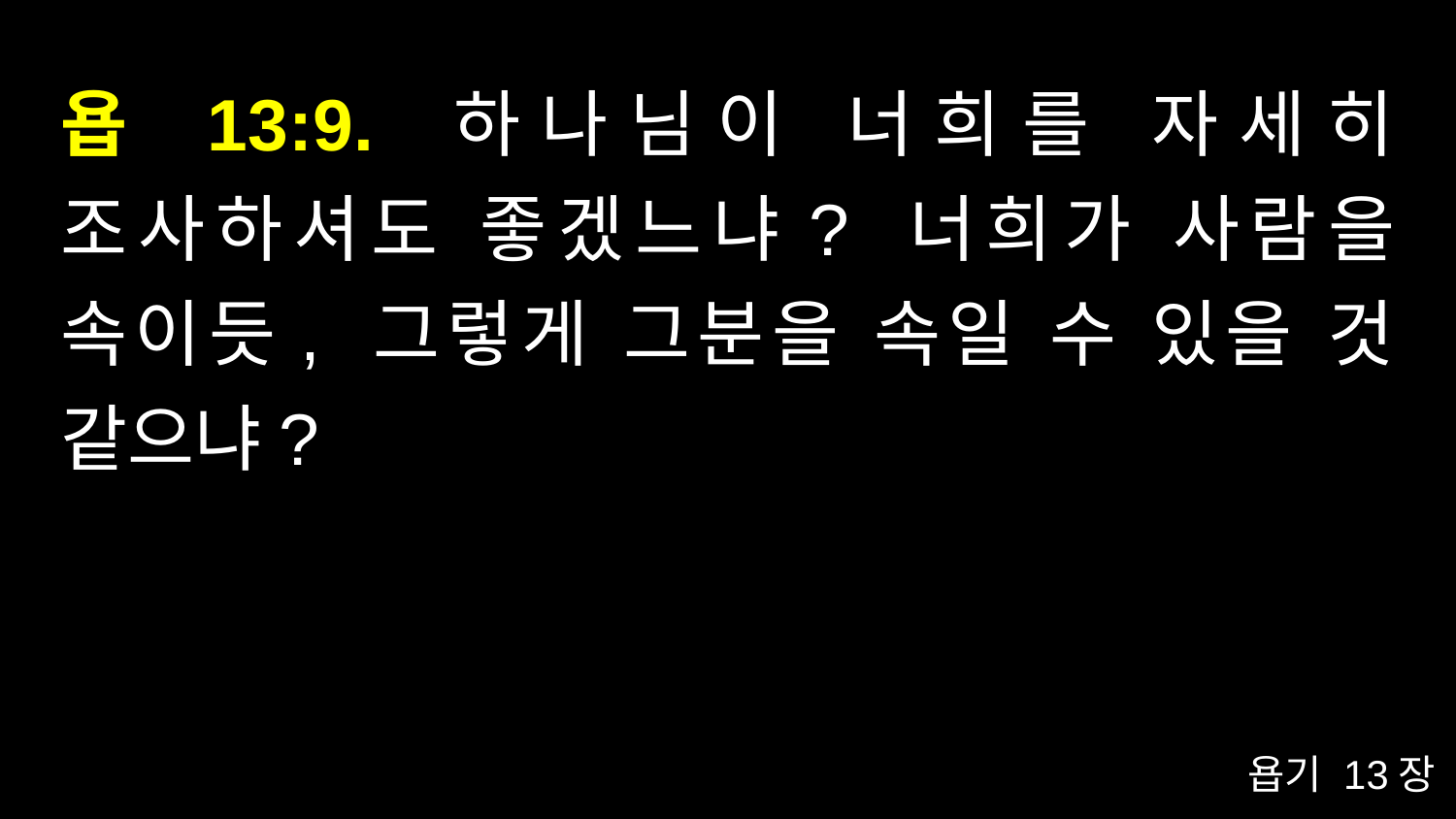

# 욥 13:9. 하나님이 너희를 자세히 조사하셔도 좋겠느냐? 너희가 사람을 속이듯, 그렇게 그분을 속일 수 있을 것 같으냐?
욥기 13장